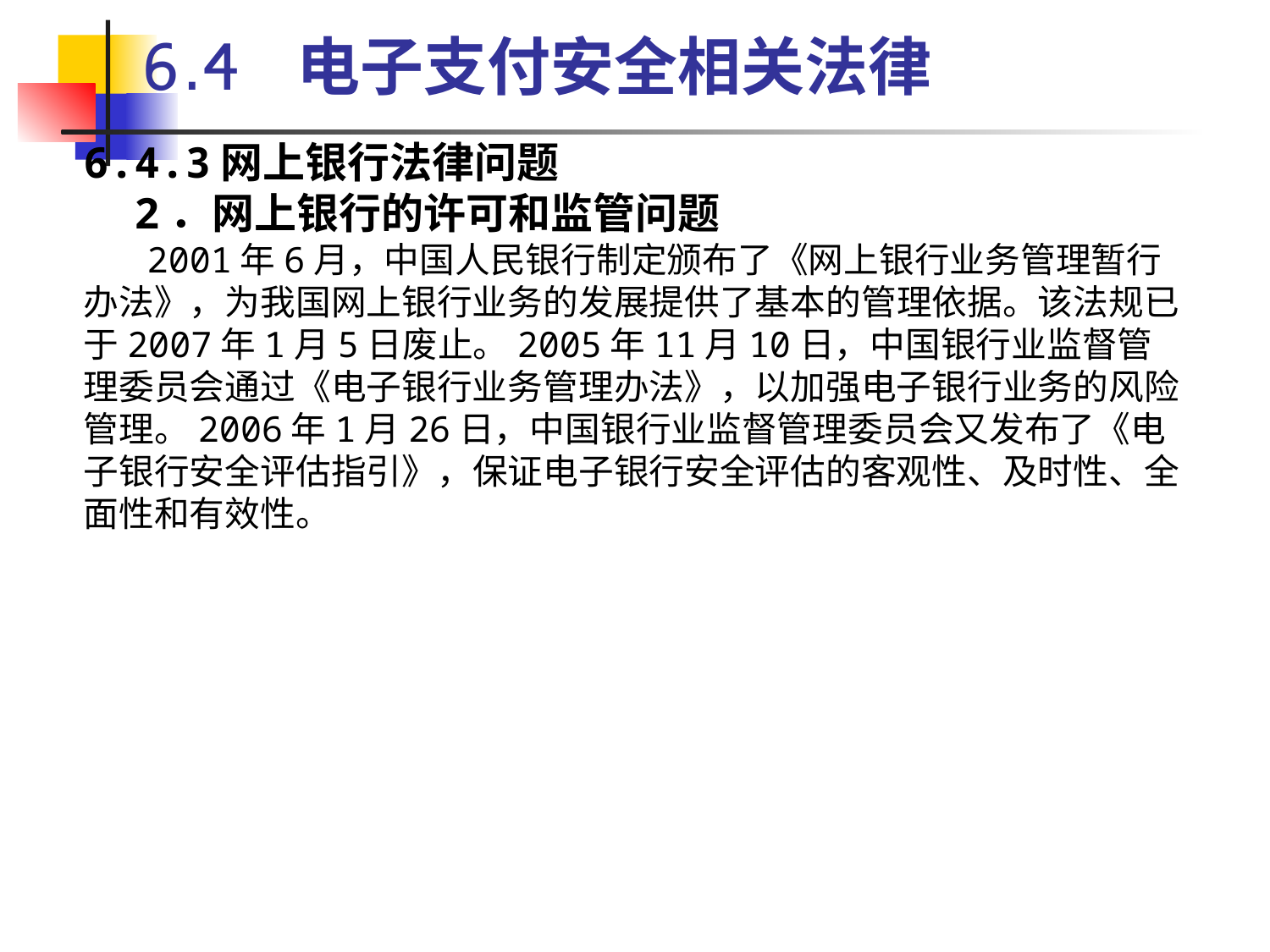

6.4  电子支付安全相关法律
6.4.3网上银行法律问题
  2．网上银行的许可和监管问题
   2001年6月，中国人民银行制定颁布了《网上银行业务管理暂行办法》，为我国网上银行业务的发展提供了基本的管理依据。该法规已于2007年1月5日废止。2005年11月10日，中国银行业监督管理委员会通过《电子银行业务管理办法》，以加强电子银行业务的风险管理。2006年1月26日，中国银行业监督管理委员会又发布了《电子银行安全评估指引》，保证电子银行安全评估的客观性、及时性、全面性和有效性。